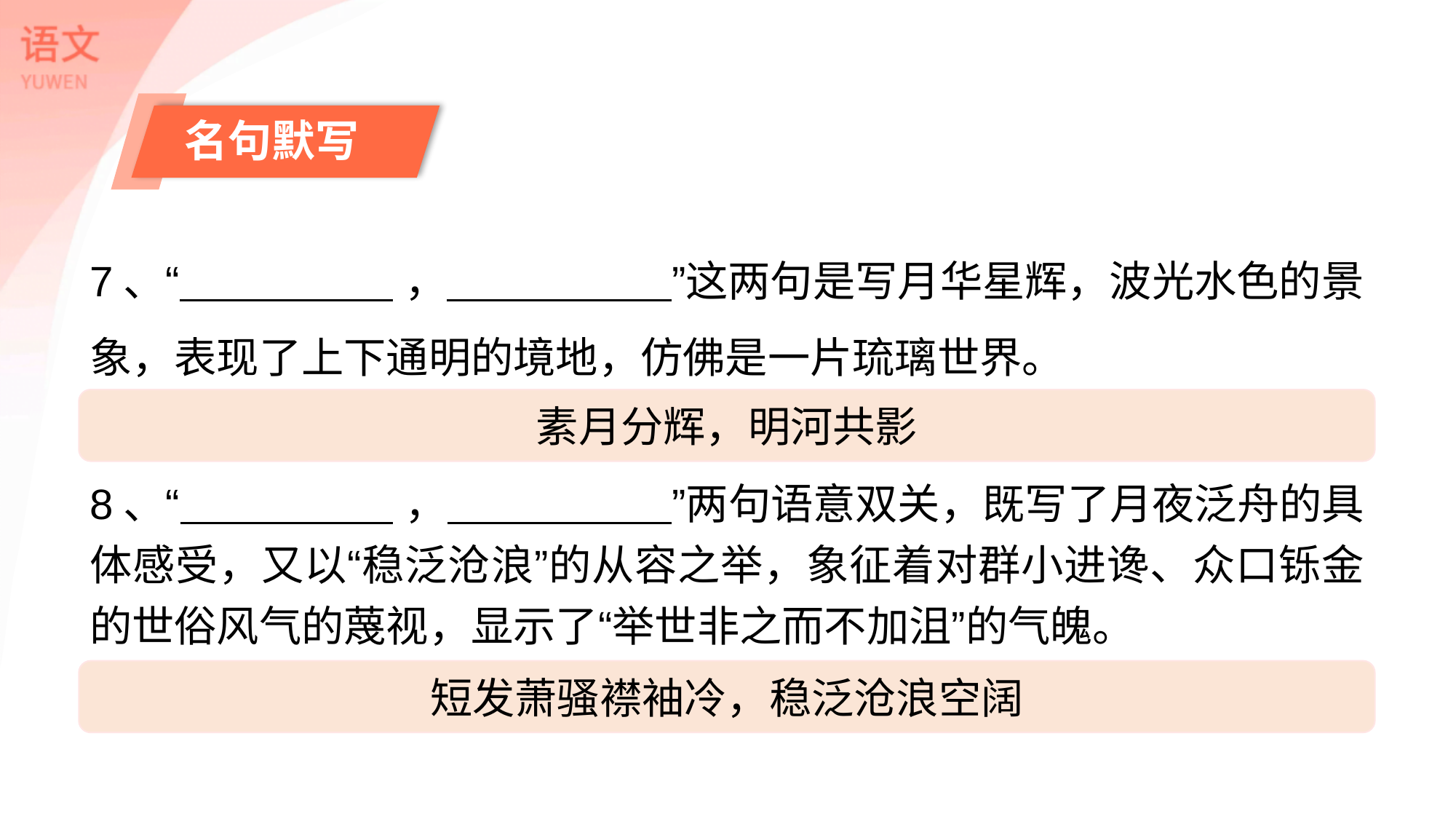

名句默写
7、“                   ，                   ”这两句是写月华星辉，波光水色的景象，表现了上下通明的境地，仿佛是一片琉璃世界。
素月分辉，明河共影
8、“                   ，                   ”两句语意双关，既写了月夜泛舟的具体感受，又以“稳泛沧浪”的从容之举，象征着对群小进谗、众口铄金的世俗风气的蔑视，显示了“举世非之而不加沮”的气魄。
短发萧骚襟袖冷，稳泛沧浪空阔